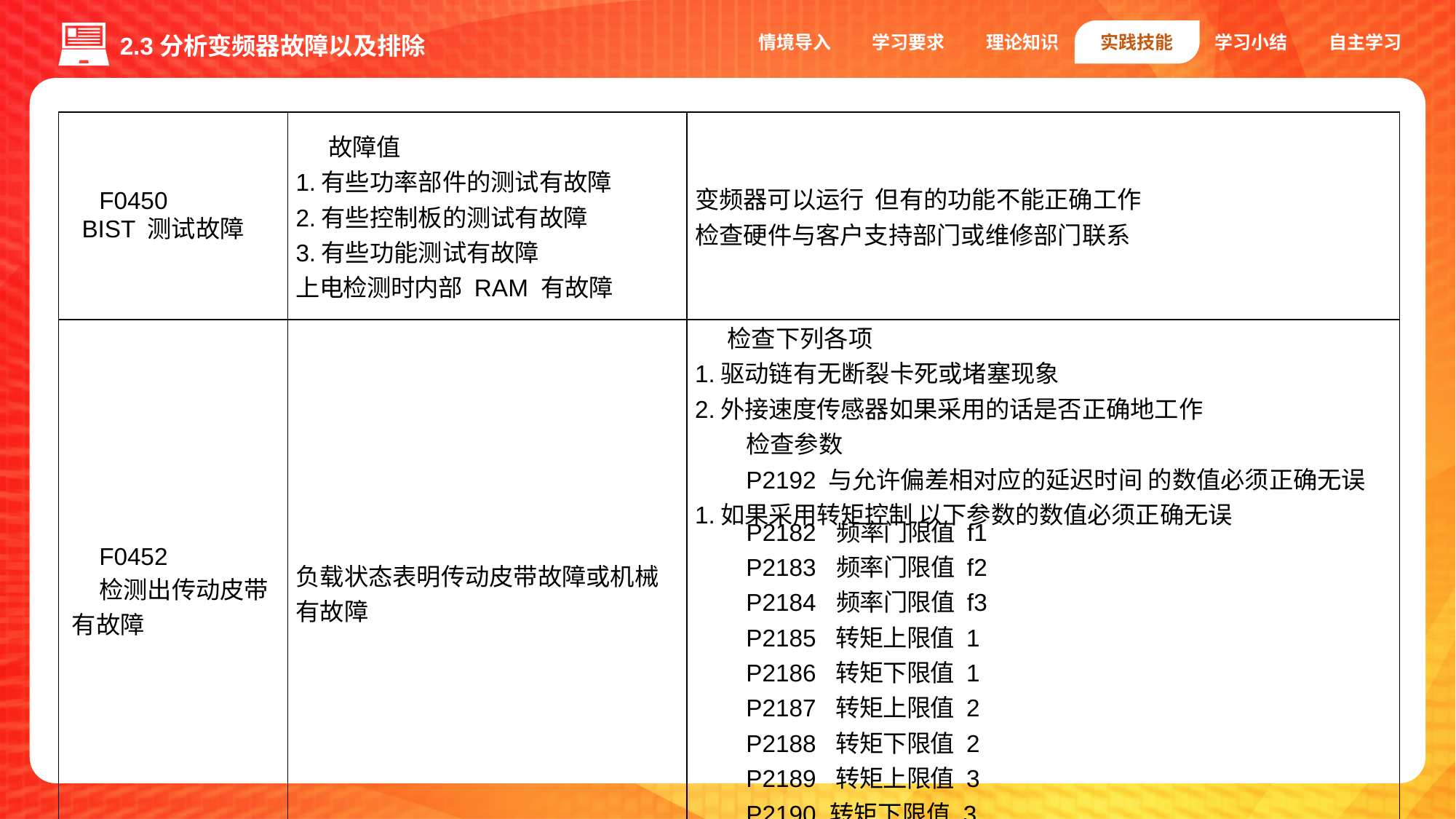

情境导入
学习要求
理论知识
实践技能
学习小结
自主学习

2.3分析变频器故障以及排除
| F0450 BIST 测试故障 | 故障值 1.有些功率部件的测试有故障 2.有些控制板的测试有故障 3.有些功能测试有故障 上电检测时内部 RAM 有故障 | 变频器可以运行 但有的功能不能正确工作 检查硬件与客户支持部门或维修部门联系 |
| --- | --- | --- |
| F0452 检测出传动皮带有故障 | 负载状态表明传动皮带故障或机械有故障 | 检查下列各项 1.驱动链有无断裂卡死或堵塞现象 2.外接速度传感器如果采用的话是否正确地工作 检查参数 P2192 与允许偏差相对应的延迟时间 的数值必须正确无误 1.如果采用转矩控制 以下参数的数值必须正确无误 P2182 频率门限值 f1 P2183 频率门限值 f2 P2184 频率门限值 f3 P2185 转矩上限值 1 P2186 转矩下限值 1 P2187 转矩上限值 2 P2188 转矩下限值 2 P2189 转矩上限值 3 P2190 转矩下限值 3 P2192 与允许偏差对应的延迟时间 |